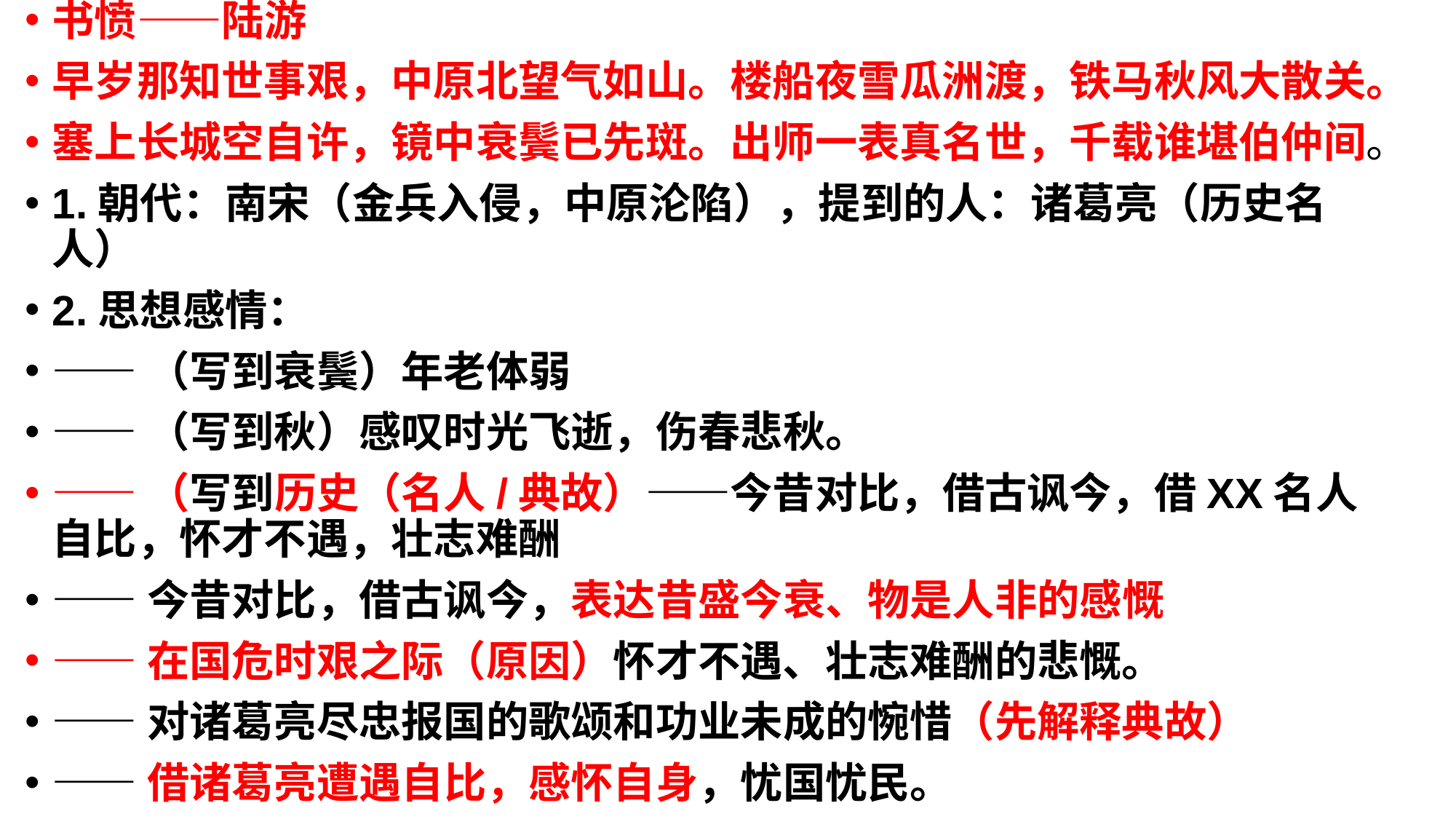

书愤——陆游
早岁那知世事艰，中原北望气如山。楼船夜雪瓜洲渡，铁马秋风大散关。
塞上长城空自许，镜中衰鬓已先斑。出师一表真名世，千载谁堪伯仲间。
1.朝代：南宋（金兵入侵，中原沦陷），提到的人：诸葛亮（历史名人）
2.思想感情：
——（写到衰鬓）年老体弱
——（写到秋）感叹时光飞逝，伤春悲秋。
——（写到历史（名人/典故）——今昔对比，借古讽今，借XX名人自比，怀才不遇，壮志难酬
——今昔对比，借古讽今，表达昔盛今衰、物是人非的感慨
——在国危时艰之际（原因）怀才不遇、壮志难酬的悲慨。
——对诸葛亮尽忠报国的歌颂和功业未成的惋惜（先解释典故）
——借诸葛亮遭遇自比，感怀自身，忧国忧民。